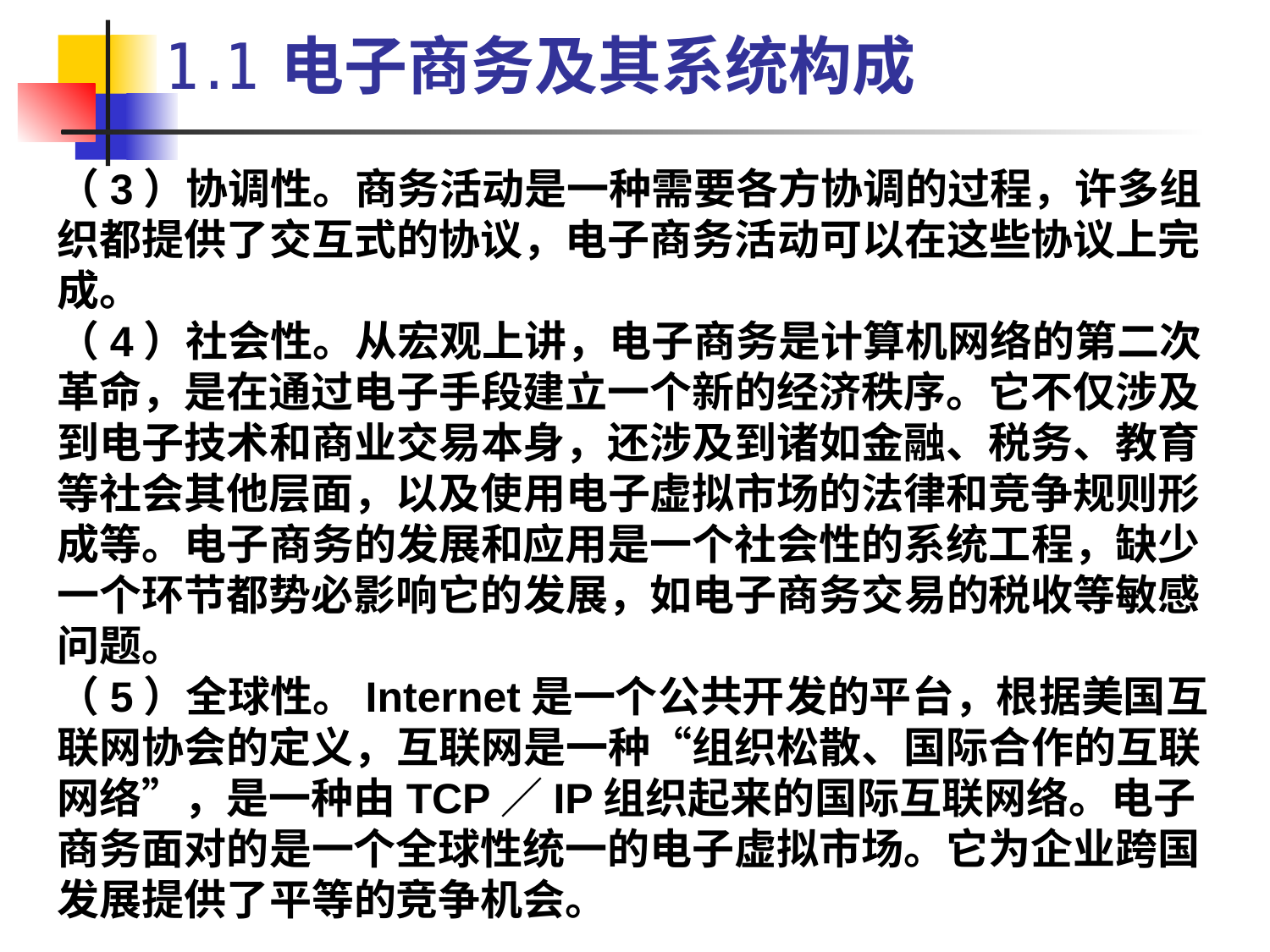

1.1电子商务及其系统构成
（3）协调性。商务活动是一种需要各方协调的过程，许多组织都提供了交互式的协议，电子商务活动可以在这些协议上完成。
（4）社会性。从宏观上讲，电子商务是计算机网络的第二次革命，是在通过电子手段建立一个新的经济秩序。它不仅涉及到电子技术和商业交易本身，还涉及到诸如金融、税务、教育等社会其他层面，以及使用电子虚拟市场的法律和竞争规则形成等。电子商务的发展和应用是一个社会性的系统工程，缺少一个环节都势必影响它的发展，如电子商务交易的税收等敏感问题。
（5）全球性。Internet是一个公共开发的平台，根据美国互联网协会的定义，互联网是一种“组织松散、国际合作的互联网络”，是一种由TCP／IP组织起来的国际互联网络。电子商务面对的是一个全球性统一的电子虚拟市场。它为企业跨国发展提供了平等的竞争机会。